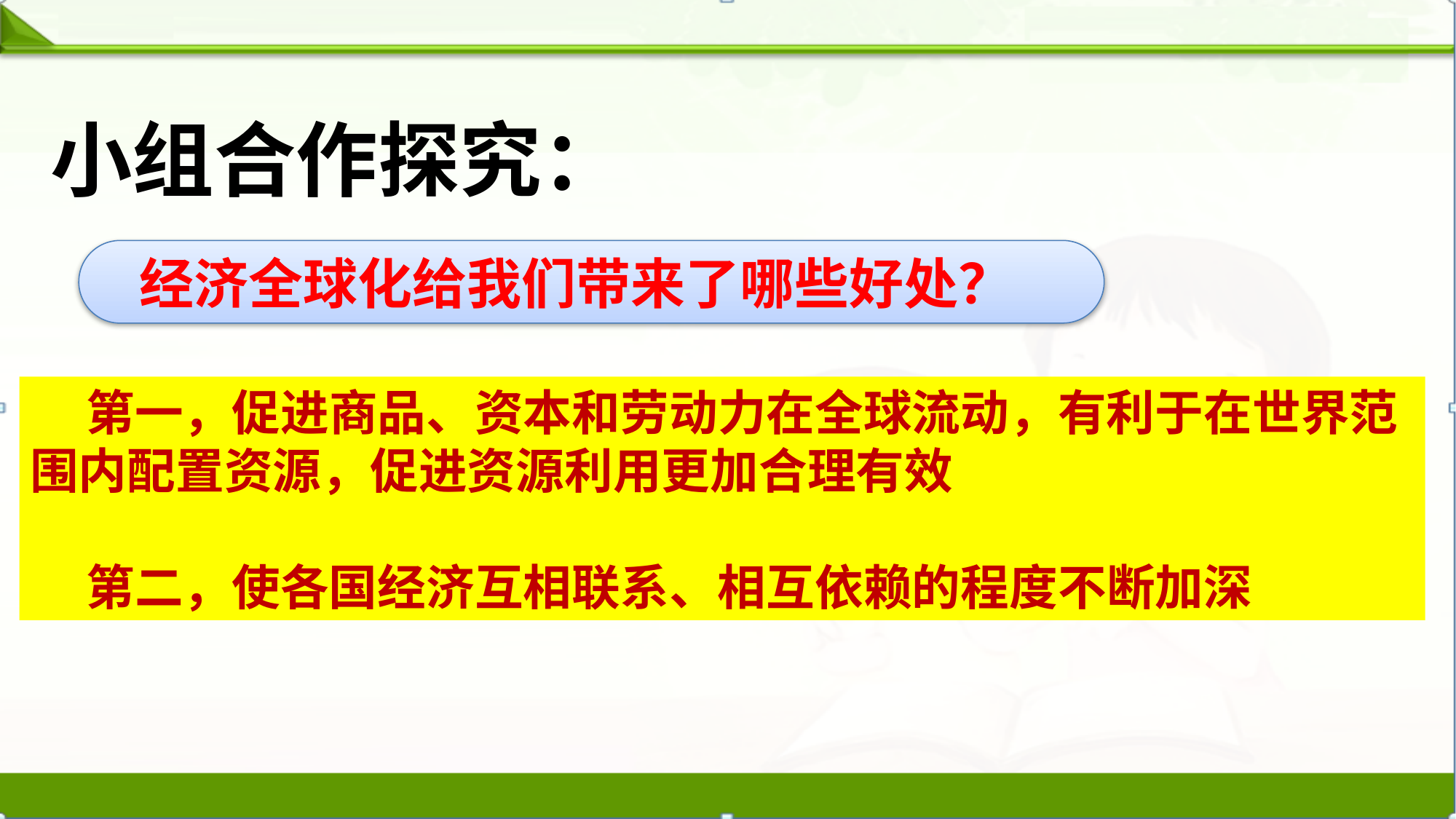

小组合作探究：
  经济全球化给我们带来了哪些好处？
    第一，促进商品、资本和劳动力在全球流动，有利于在世界范围内配置资源，促进资源利用更加合理有效

    第二，使各国经济互相联系、相互依赖的程度不断加深